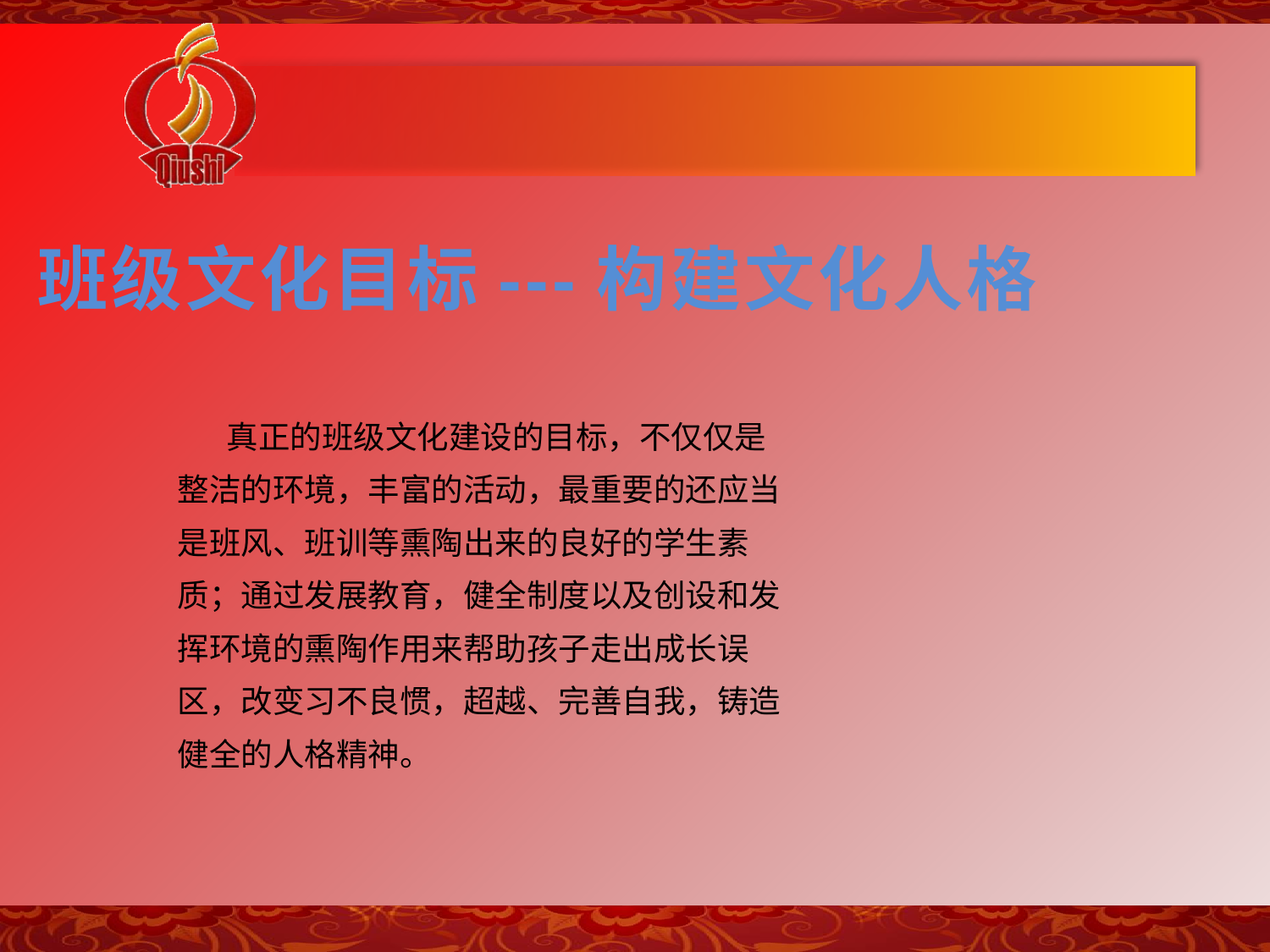

班级文化目标---构建文化人格
真正的班级文化建设的目标，不仅仅是整洁的环境，丰富的活动，最重要的还应当是班风、班训等熏陶出来的良好的学生素质；通过发展教育，健全制度以及创设和发挥环境的熏陶作用来帮助孩子走出成长误区，改变习不良惯，超越、完善自我，铸造健全的人格精神。